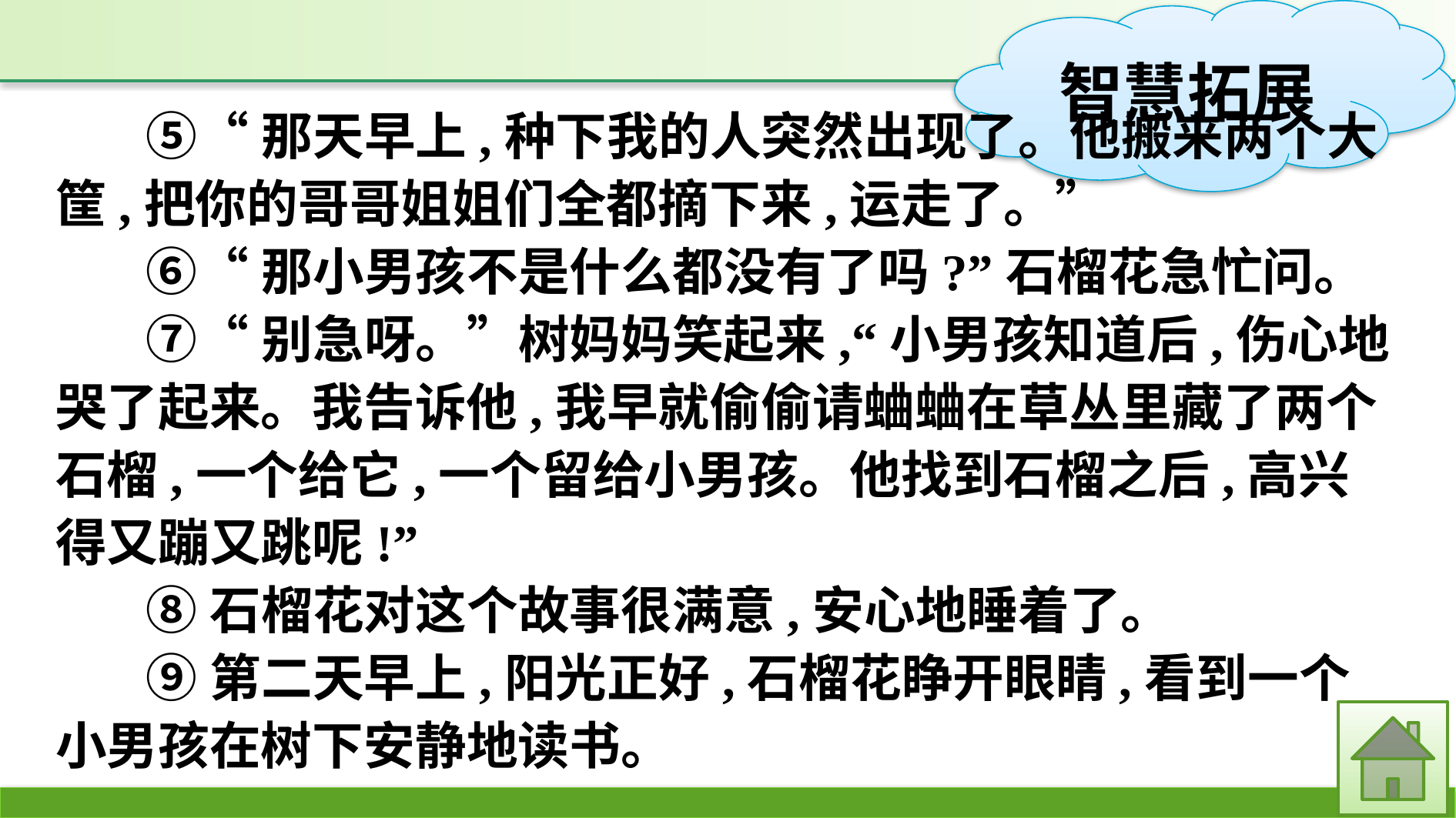

⑤“那天早上,种下我的人突然出现了。他搬来两个大筐,把你的哥哥姐姐们全都摘下来,运走了。”
⑥“那小男孩不是什么都没有了吗?”石榴花急忙问。
⑦“别急呀。”树妈妈笑起来,“小男孩知道后,伤心地哭了起来。我告诉他,我早就偷偷请蛐蛐在草丛里藏了两个石榴,一个给它,一个留给小男孩。他找到石榴之后,高兴得又蹦又跳呢!”
⑧石榴花对这个故事很满意,安心地睡着了。
⑨第二天早上,阳光正好,石榴花睁开眼睛,看到一个小男孩在树下安静地读书。